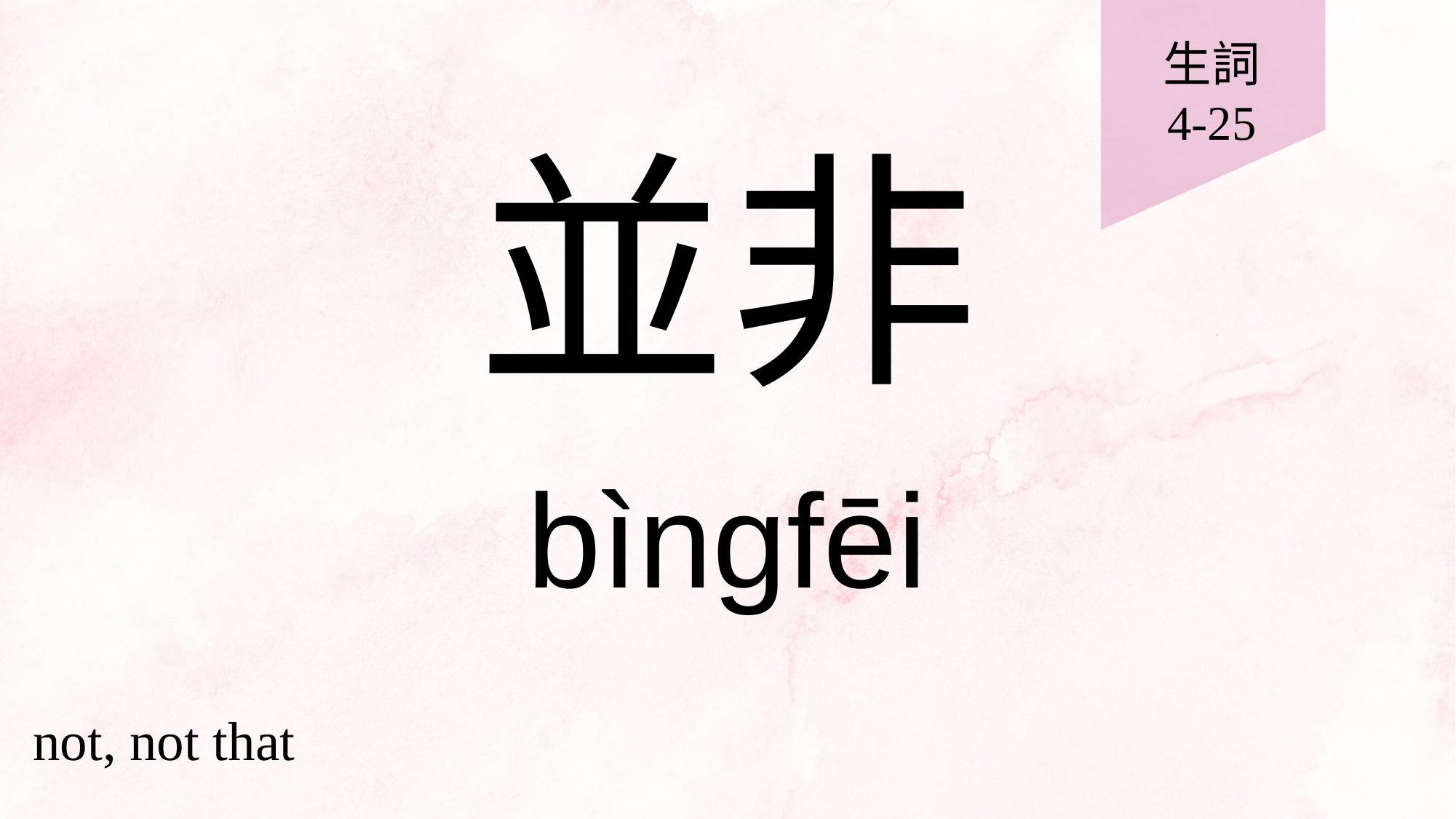

生詞
4-25
# 並非
bìngfēi
not, not that